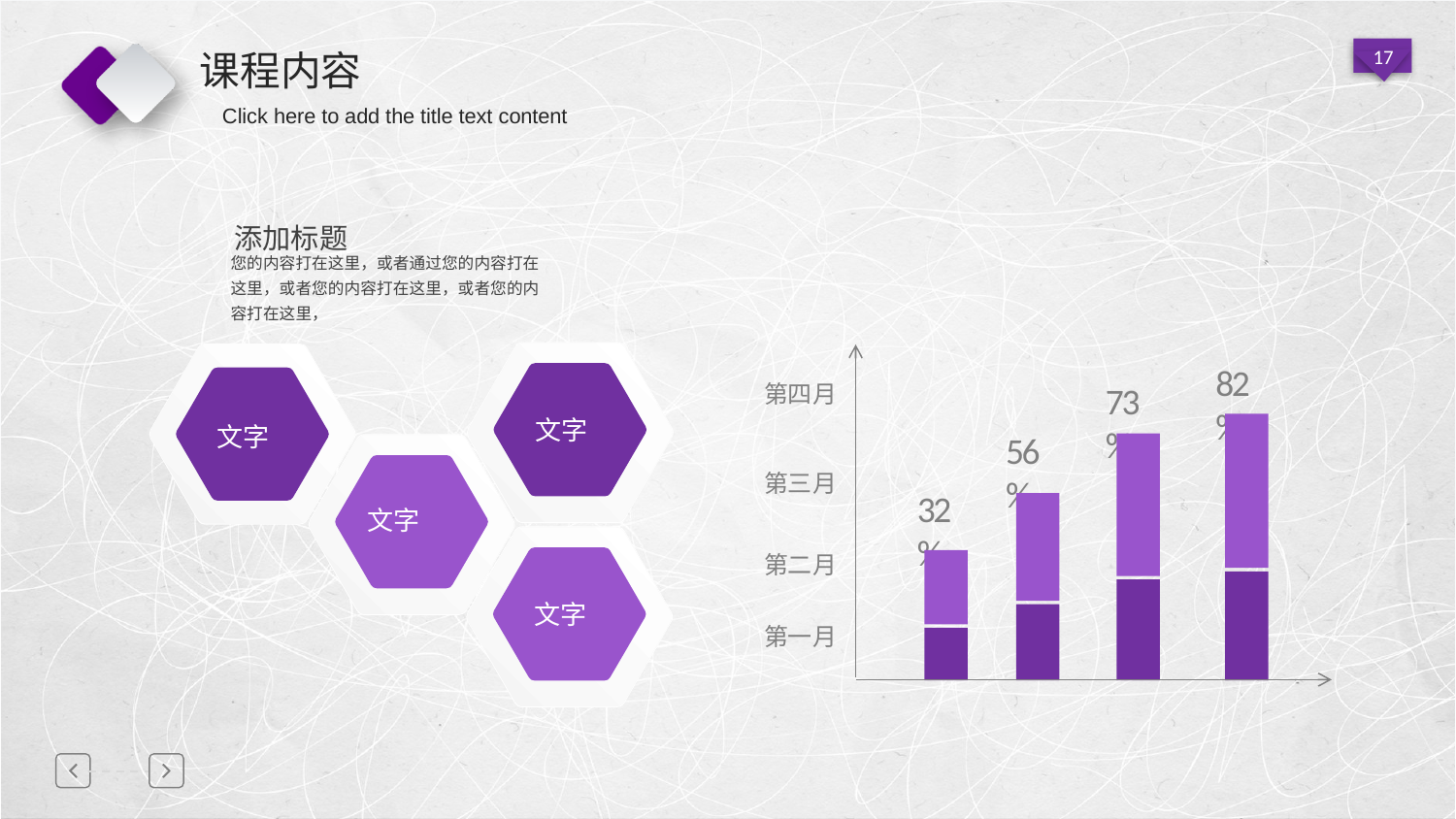

课程内容
添加标题
您的内容打在这里，或者通过您的内容打在这里，或者您的内容打在这里，或者您的内容打在这里，

文字

文字
第四月
第三月
第二月
第一月
82%
73%

56%

文字
32%

文字

延迟符